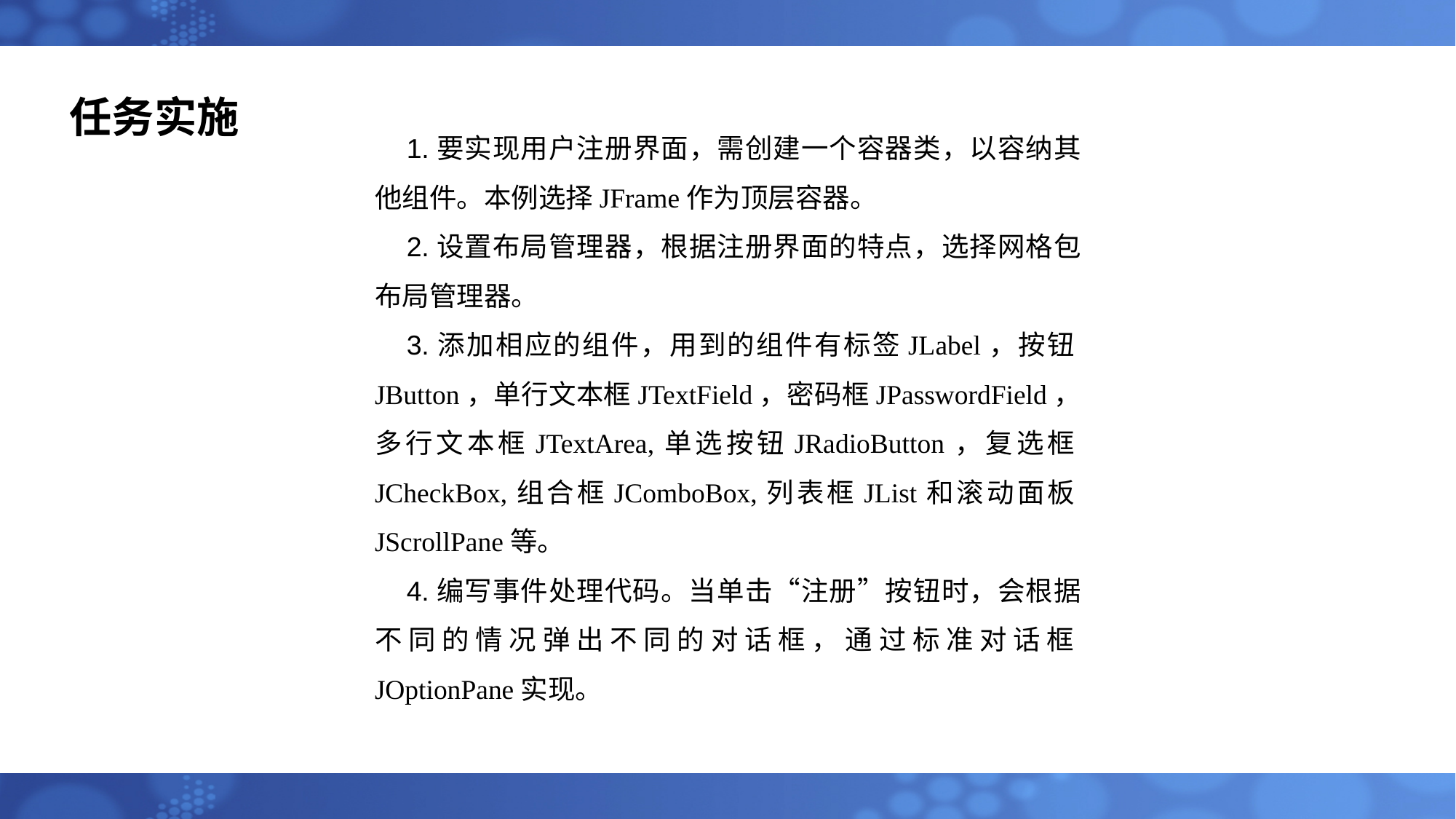

# 任务实施
1.要实现用户注册界面，需创建一个容器类，以容纳其他组件。本例选择JFrame作为顶层容器。
2.设置布局管理器，根据注册界面的特点，选择网格包布局管理器。
3.添加相应的组件，用到的组件有标签JLabel，按钮JButton，单行文本框JTextField，密码框JPasswordField，多行文本框JTextArea,单选按钮JRadioButton，复选框JCheckBox,组合框JComboBox,列表框JList和滚动面板JScrollPane等。
4.编写事件处理代码。当单击“注册”按钮时，会根据不同的情况弹出不同的对话框，通过标准对话框JOptionPane实现。